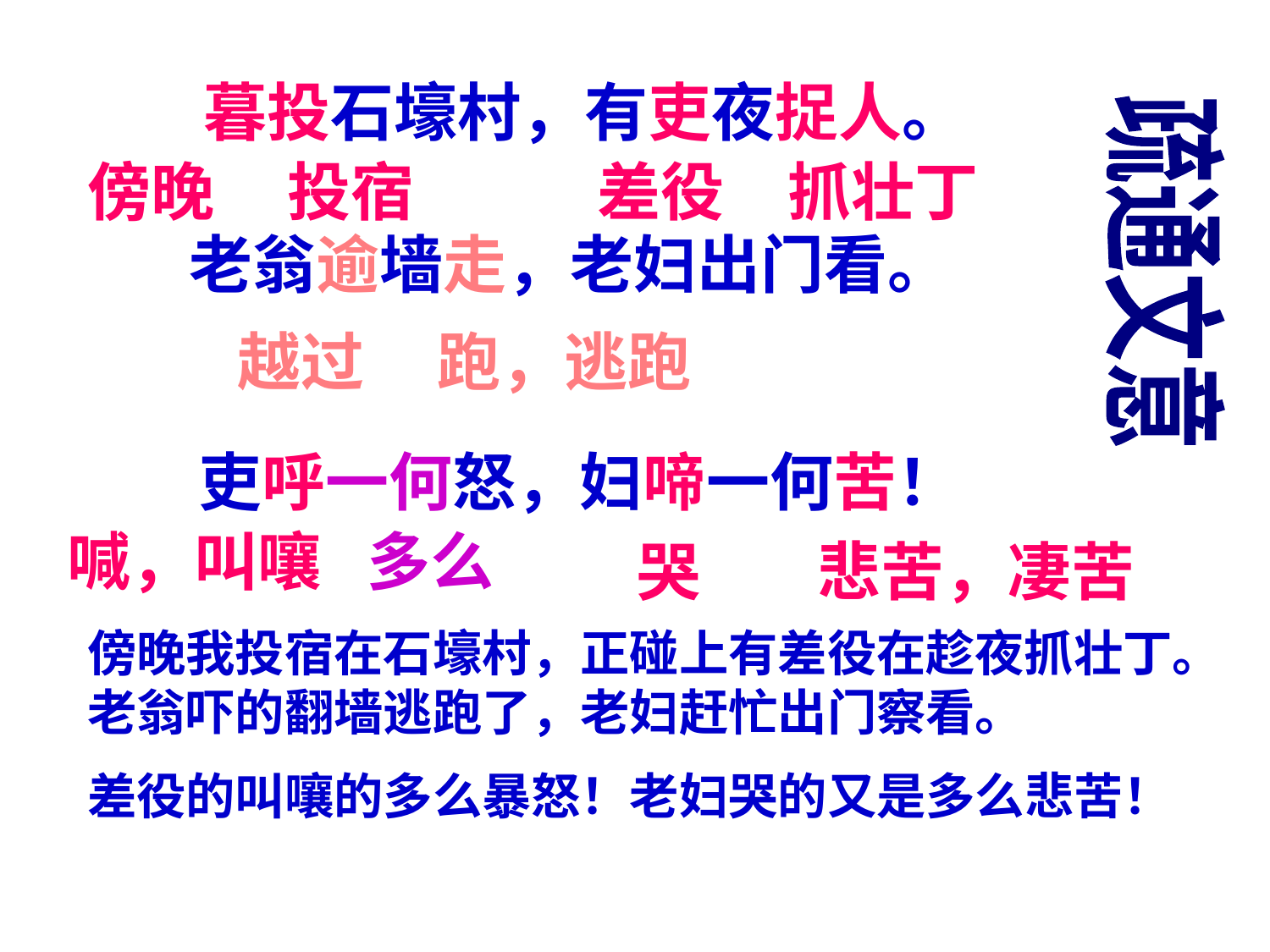

暮投石壕村，有吏夜捉人。

      老翁逾墙走，老妇出门看。
傍晚
投宿
差役
抓壮丁
疏通文意
越过
跑，逃跑
吏呼一何怒，妇啼一何苦！
喊，叫嚷
多么
哭
悲苦，凄苦
傍晚我投宿在石壕村，正碰上有差役在趁夜抓壮丁。老翁吓的翻墙逃跑了，老妇赶忙出门察看。
差役的叫嚷的多么暴怒！老妇哭的又是多么悲苦！